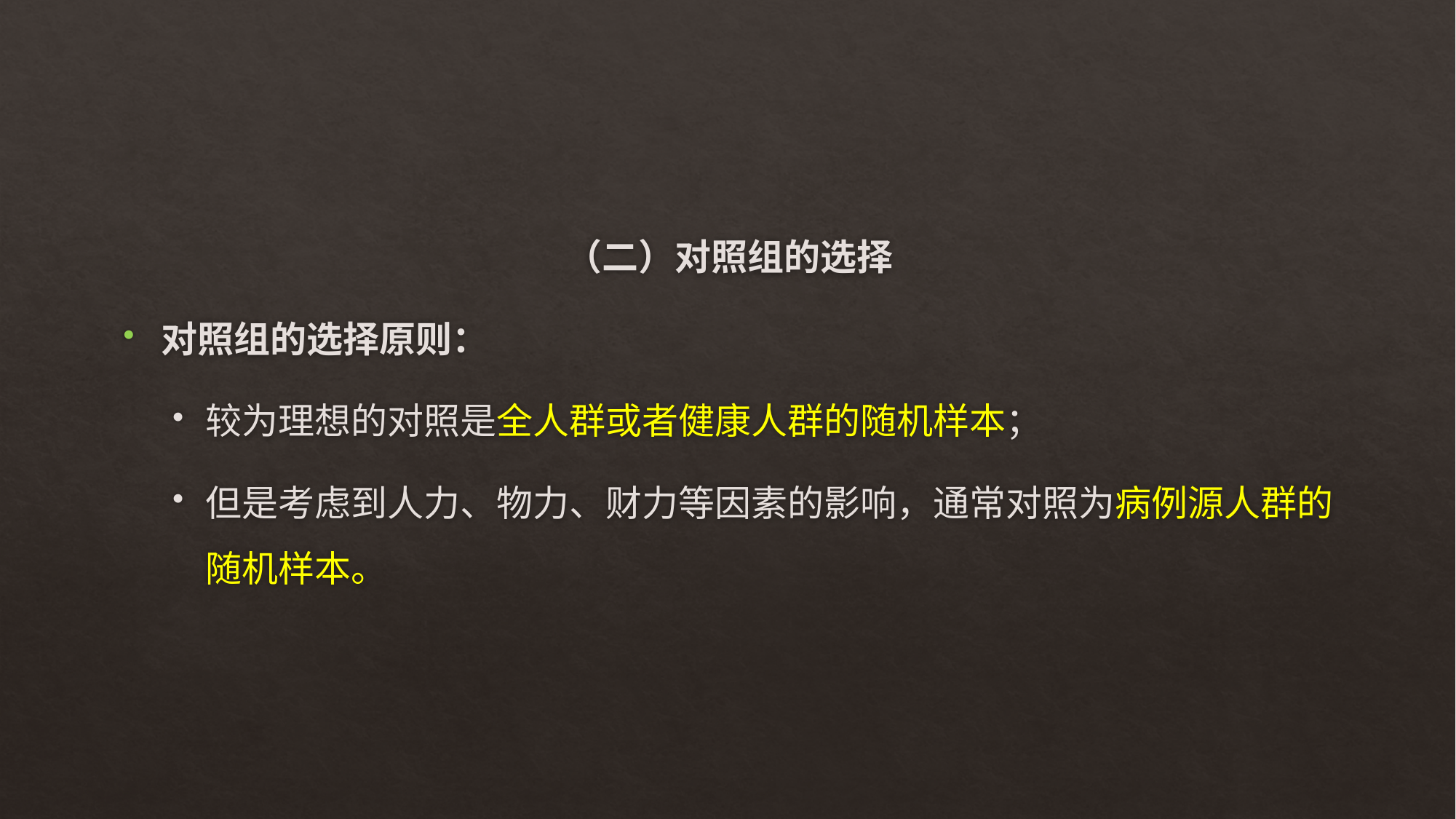

#
（二）对照组的选择
对照组的选择原则：
较为理想的对照是全人群或者健康人群的随机样本；
但是考虑到人力、物力、财力等因素的影响，通常对照为病例源人群的随机样本。